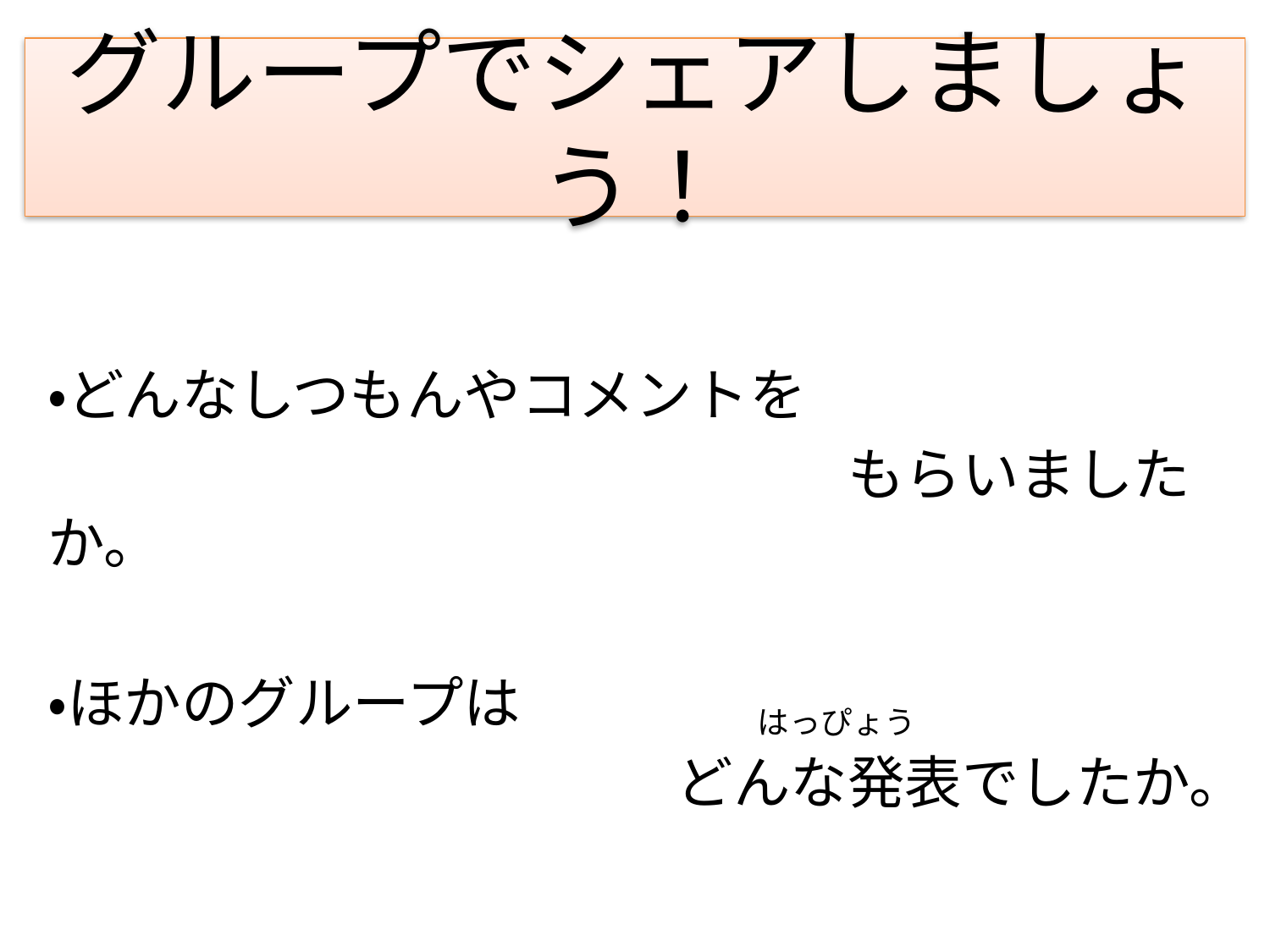

# グループでシェアしましょう！

・どんなしつもんやコメントを
　　　　　　　　　　　　　　もらいましたか。

・ほかのグループは
　　　　　　　　　　　どんな発表でしたか。
はっぴょう